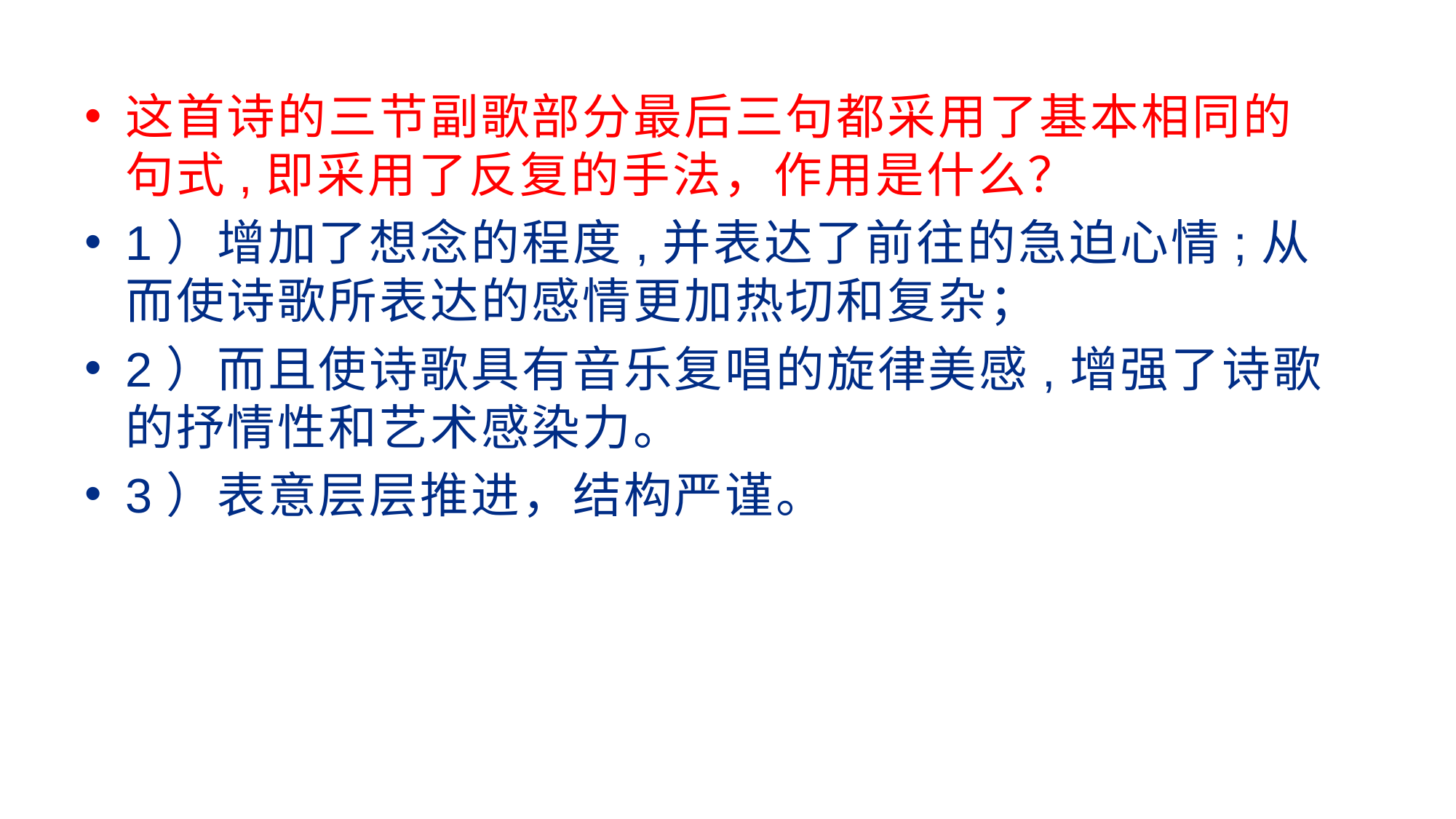

这首诗的三节副歌部分最后三句都采用了基本相同的句式,即采用了反复的手法，作用是什么？
1）增加了想念的程度,并表达了前往的急迫心情;从而使诗歌所表达的感情更加热切和复杂；
2）而且使诗歌具有音乐复唱的旋律美感,增强了诗歌的抒情性和艺术感染力。
3）表意层层推进，结构严谨。